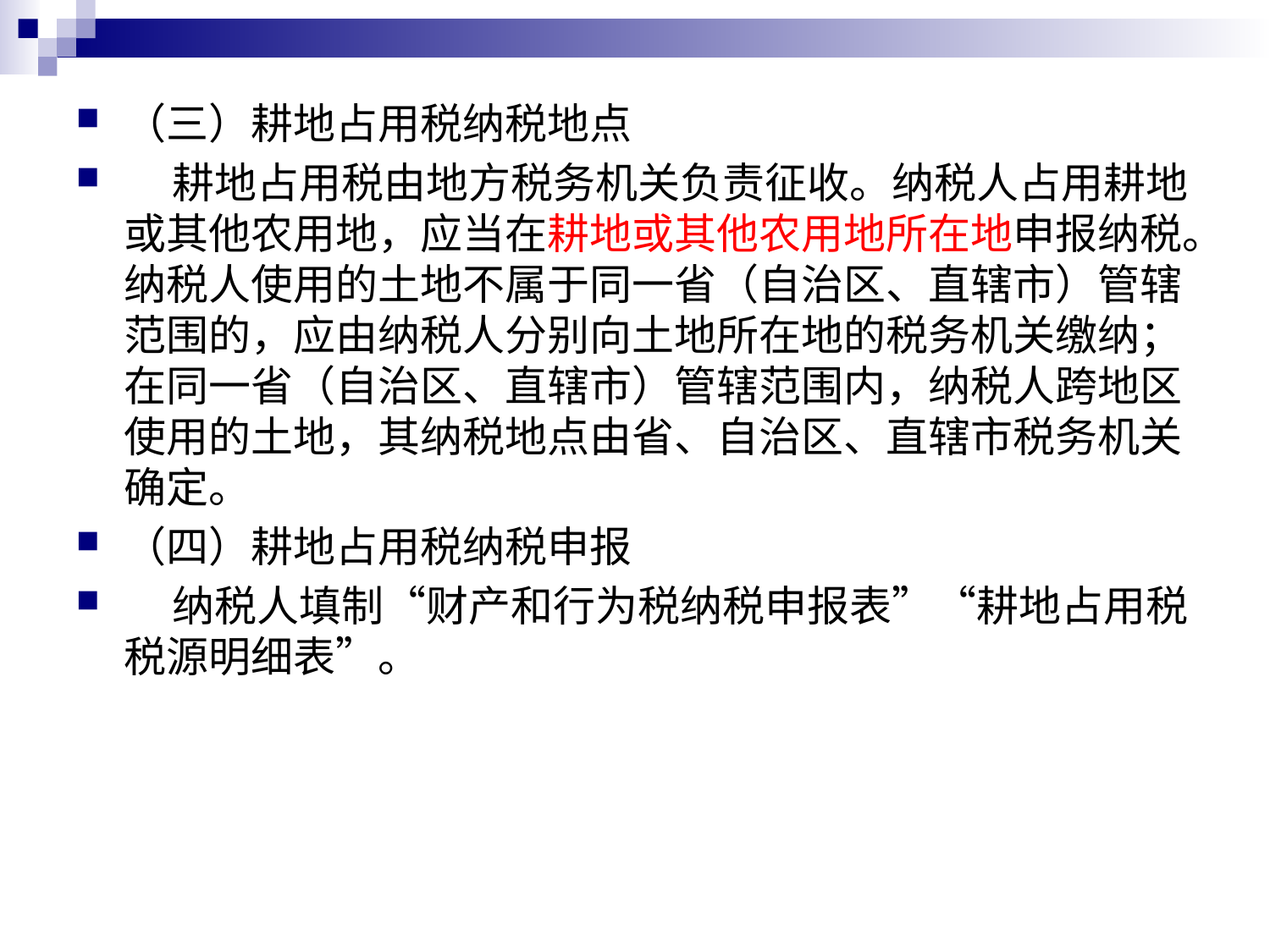

#
（三）耕地占用税纳税地点
    耕地占用税由地方税务机关负责征收。纳税人占用耕地或其他农用地，应当在耕地或其他农用地所在地申报纳税。纳税人使用的土地不属于同一省（自治区、直辖市）管辖范围的，应由纳税人分别向土地所在地的税务机关缴纳；在同一省（自治区、直辖市）管辖范围内，纳税人跨地区使用的土地，其纳税地点由省、自治区、直辖市税务机关确定。
（四）耕地占用税纳税申报
    纳税人填制“财产和行为税纳税申报表”“耕地占用税税源明细表”。